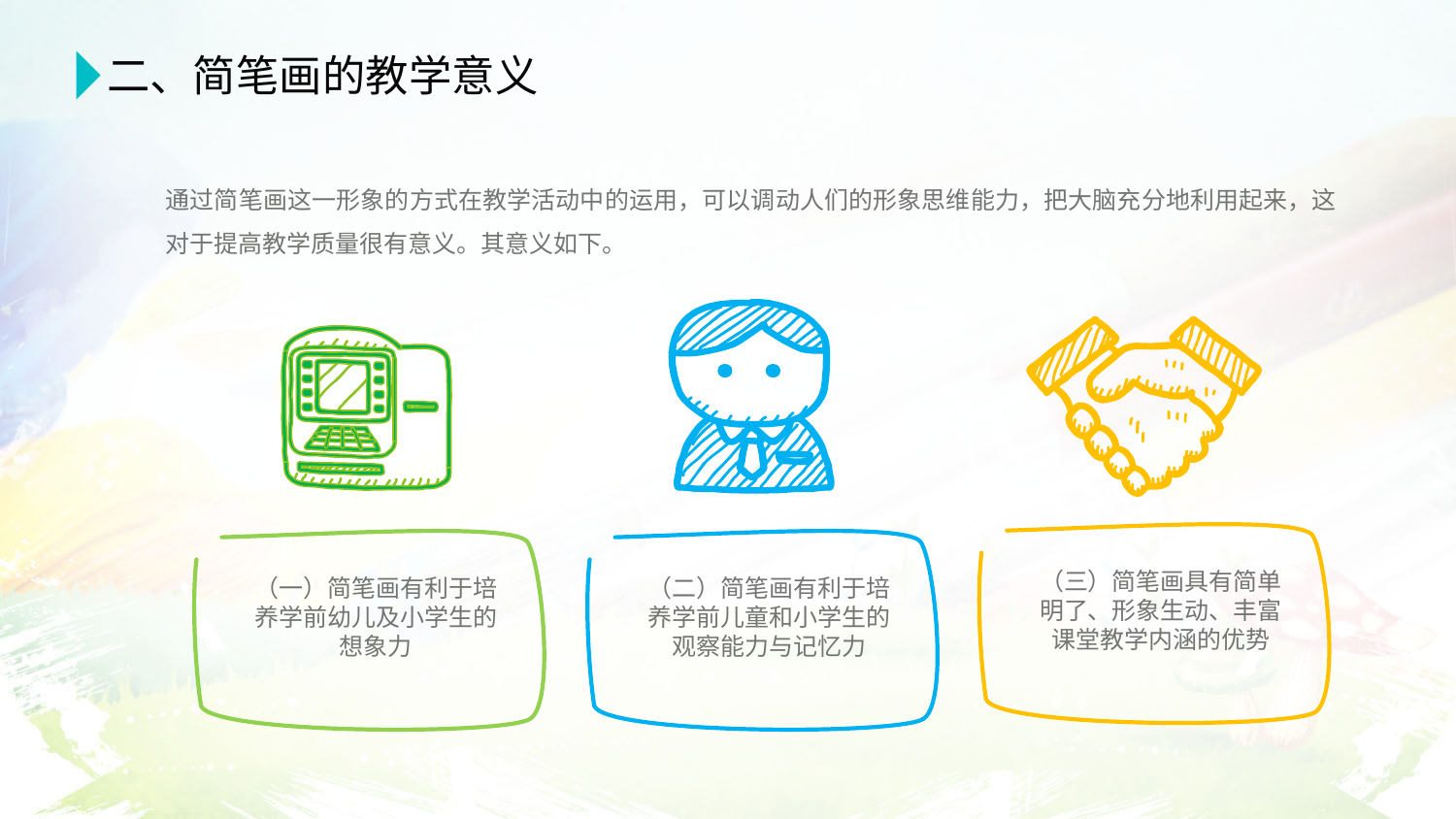

二、简笔画的教学意义

通过简笔画这一形象的方式在教学活动中的运用，可以调动人们的形象思维能力，把大脑充分地利用起来，这对于提高教学质量很有意义。其意义如下。

（三）简笔画具有简单明了、形象生动、丰富课堂教学内涵的优势
（一）简笔画有利于培养学前幼儿及小学生的想象力
（二）简笔画有利于培养学前儿童和小学生的观察能力与记忆力